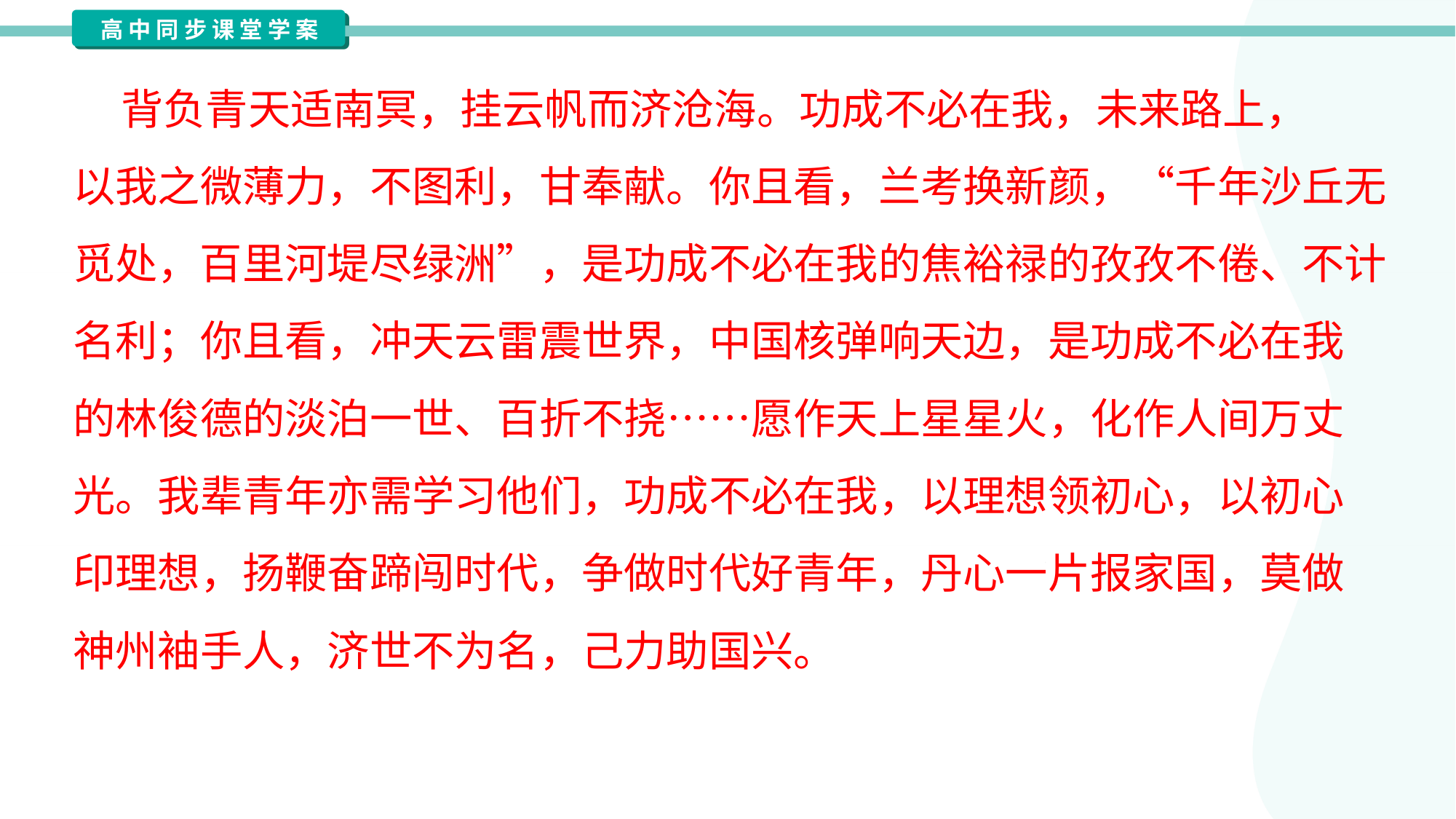

背负青天适南冥，挂云帆而济沧海。功成不必在我，未来路上，
以我之微薄力，不图利，甘奉献。你且看，兰考换新颜，“千年沙丘无
觅处，百里河堤尽绿洲”，是功成不必在我的焦裕禄的孜孜不倦、不计
名利；你且看，冲天云雷震世界，中国核弹响天边，是功成不必在我
的林俊德的淡泊一世、百折不挠……愿作天上星星火，化作人间万丈
光。我辈青年亦需学习他们，功成不必在我，以理想领初心，以初心
印理想，扬鞭奋蹄闯时代，争做时代好青年，丹心一片报家国，莫做
神州袖手人，济世不为名，己力助国兴。